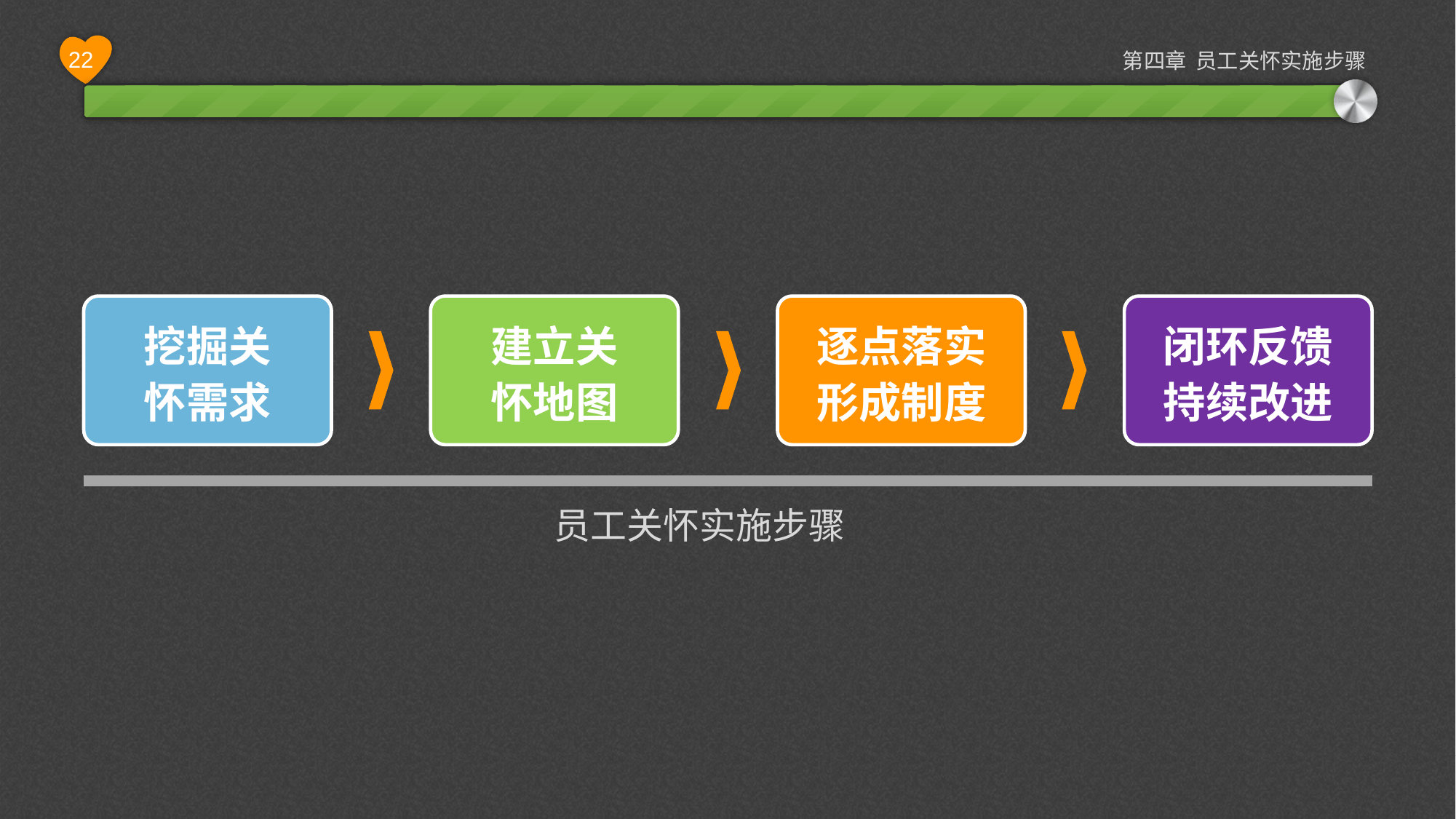

挖掘关
怀需求
建立关
怀地图
逐点落实
形成制度
闭环反馈
持续改进

员工关怀实施步骤